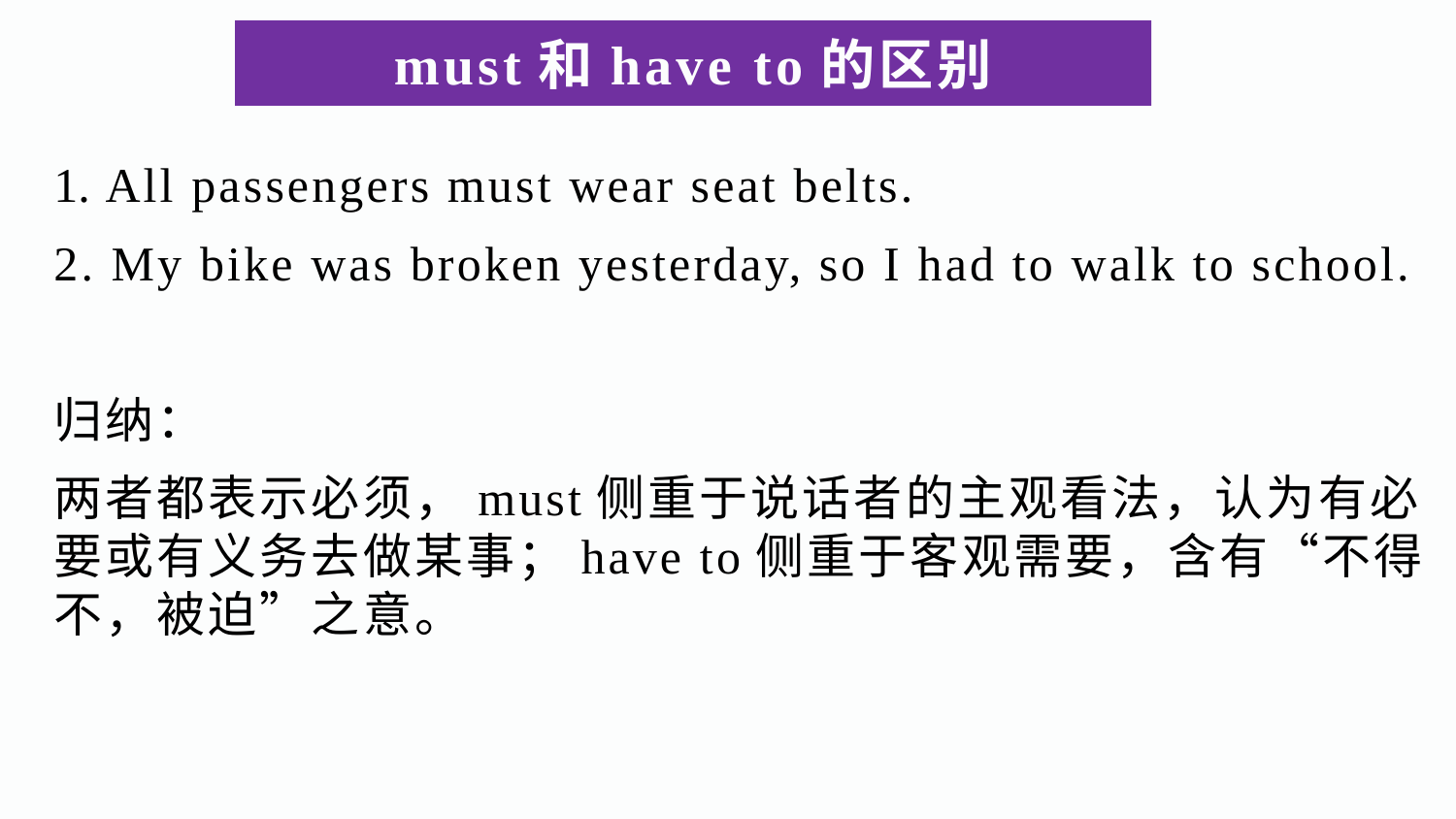

# must和have to的区别
 All passengers must wear seat belts.
2. My bike was broken yesterday, so I had to walk to school.

归纳：
两者都表示必须，must侧重于说话者的主观看法，认为有必要或有义务去做某事；have to侧重于客观需要，含有“不得不，被迫”之意。